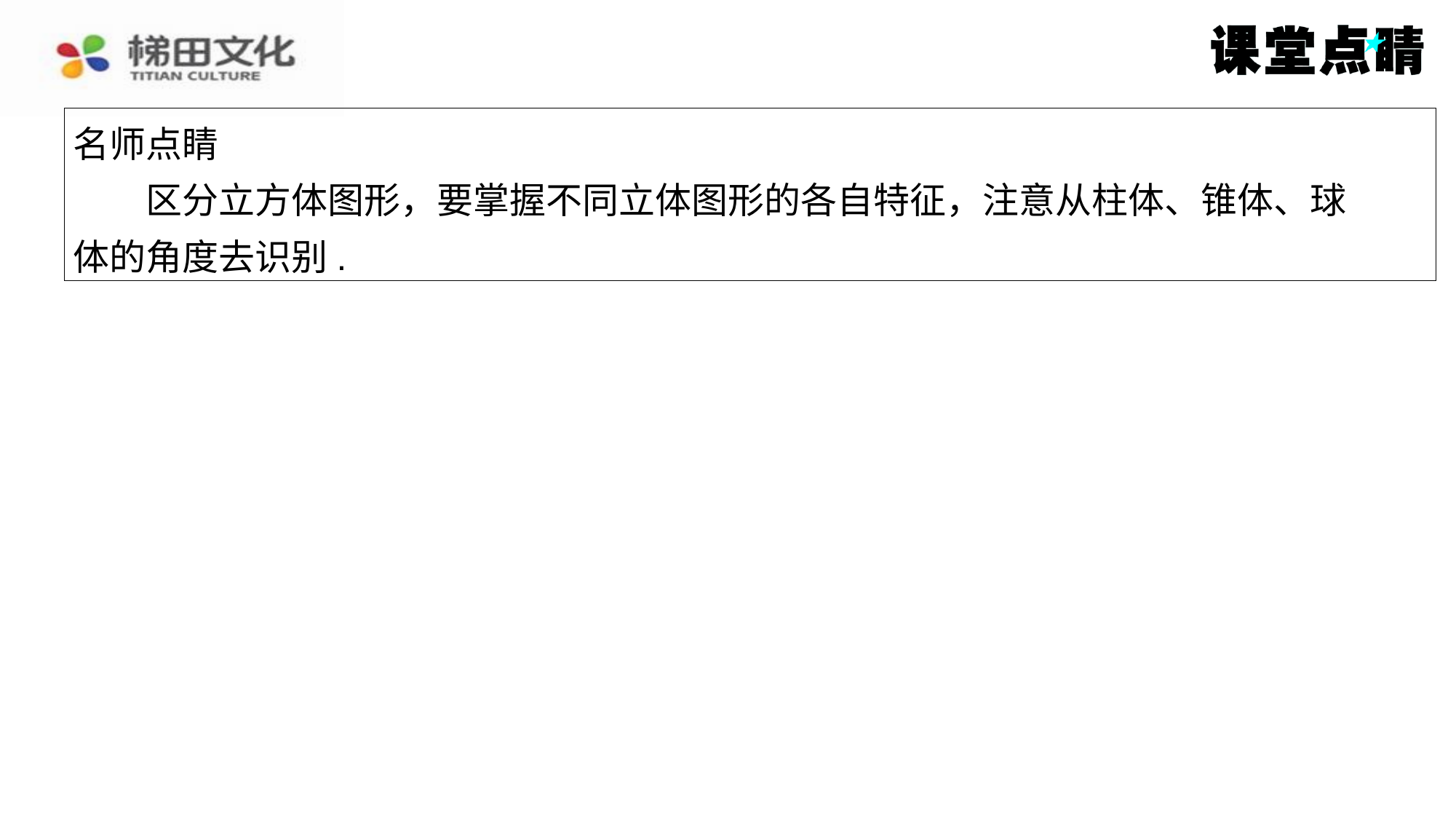

名师点睛
区分立方体图形，要掌握不同立体图形的各自特征，注意从柱体、锥体、球
体的角度去识别.